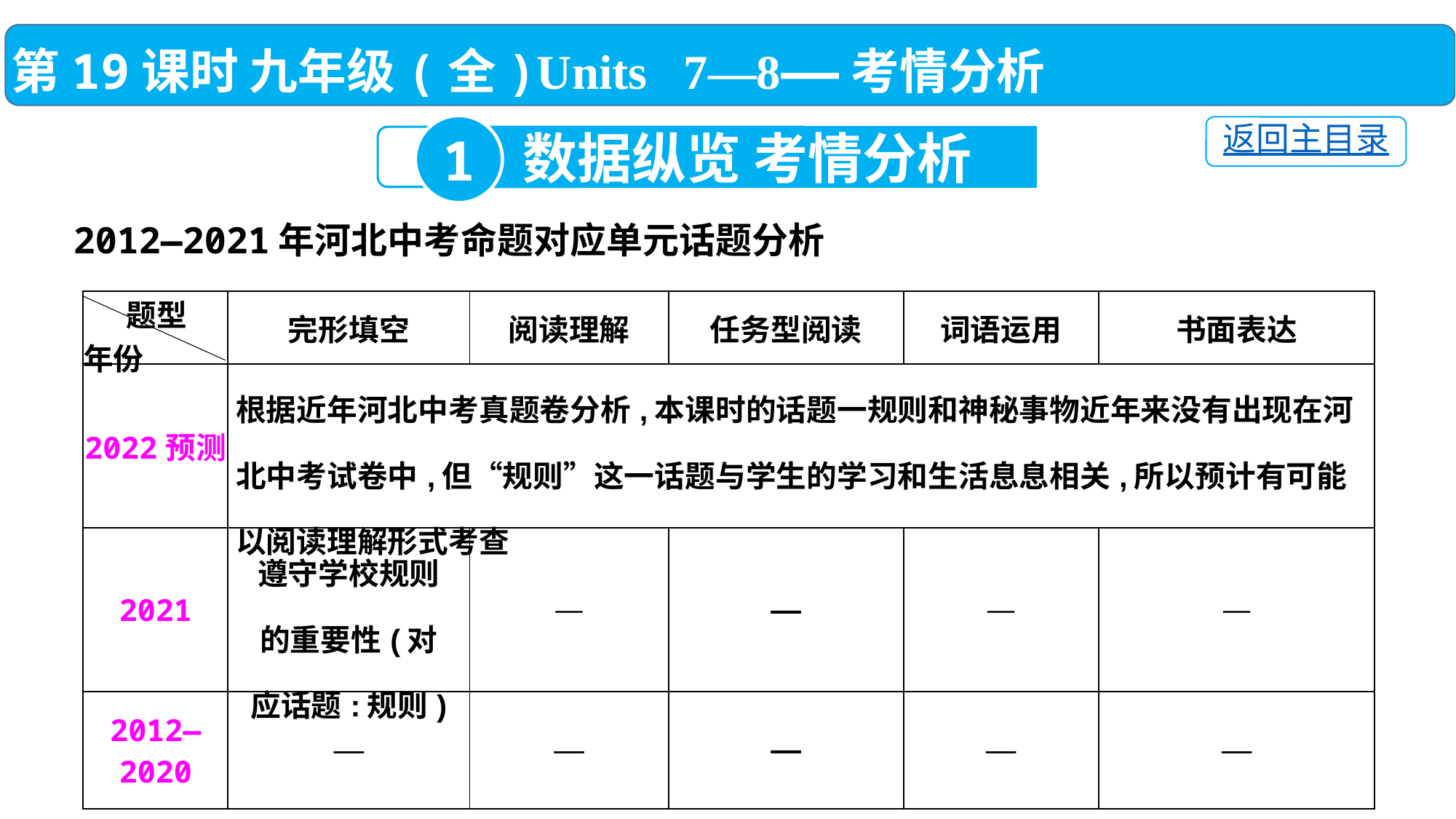

第19课时 九年级(全)Units   7—8——考情分析
1
返回主目录
数据纵览 考情分析

2012—2021年河北中考命题对应单元话题分析
| 题型 年份 | 完形填空 | 阅读理解 | 任务型阅读 | 词语运用 | 书面表达 |
| --- | --- | --- | --- | --- | --- |
| 2022预测 | 根据近年河北中考真题卷分析,本课时的话题一规则和神秘事物近年来没有出现在河北中考试卷中,但“规则”这一话题与学生的学习和生活息息相关,所以预计有可能以阅读理解形式考查 |  |  |  |  |
| 2021 | 遵守学校规则 的重要性(对 应话题:规则) | — | — | — | — |
| 2012—2020 | — | — | — | — | — |